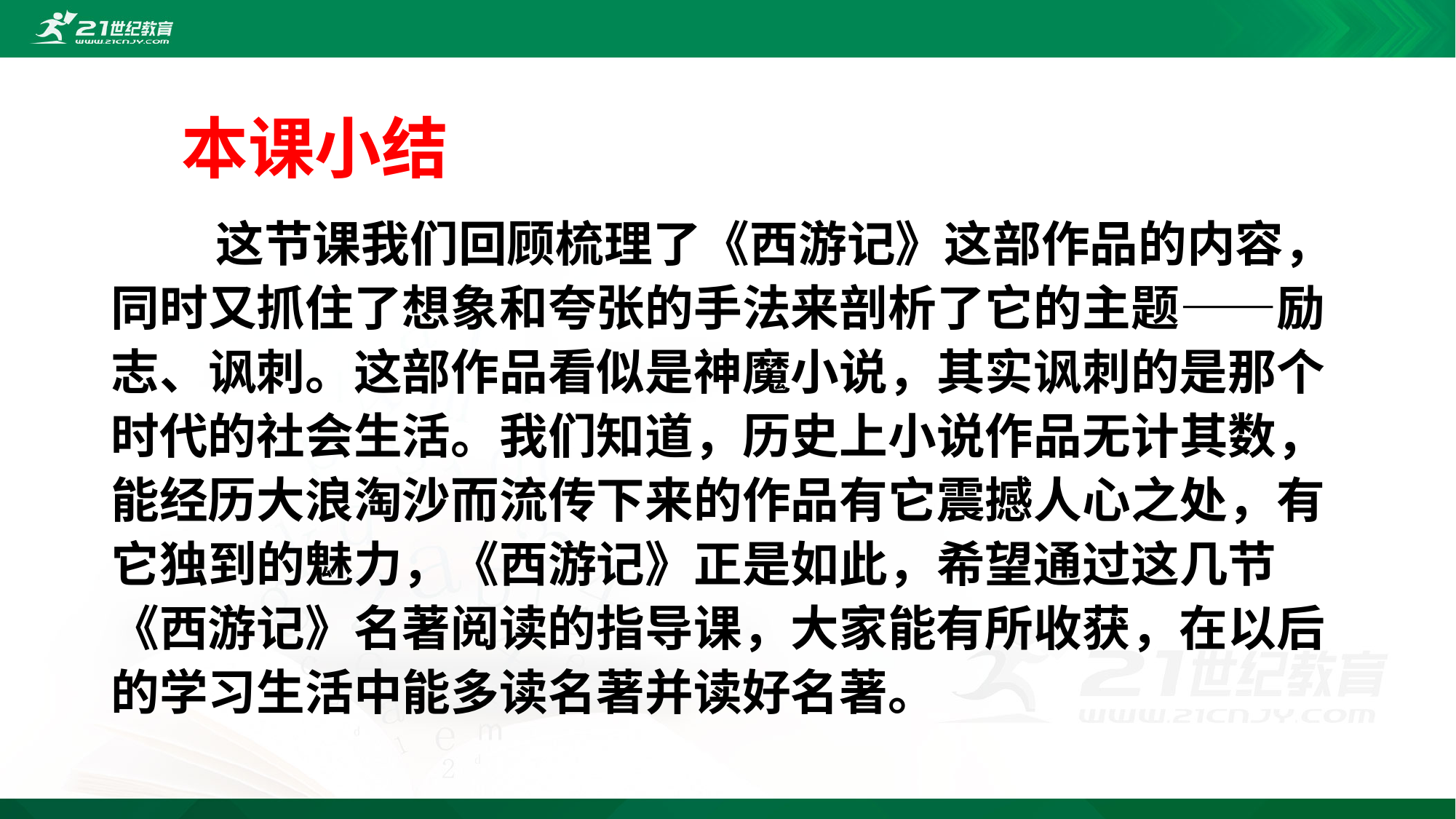

本课小结
          这节课我们回顾梳理了《西游记》这部作品的内容，同时又抓住了想象和夸张的手法来剖析了它的主题——励志、讽刺。这部作品看似是神魔小说，其实讽刺的是那个时代的社会生活。我们知道，历史上小说作品无计其数，能经历大浪淘沙而流传下来的作品有它震撼人心之处，有它独到的魅力，《西游记》正是如此，希望通过这几节《西游记》名著阅读的指导课，大家能有所收获，在以后的学习生活中能多读名著并读好名著。